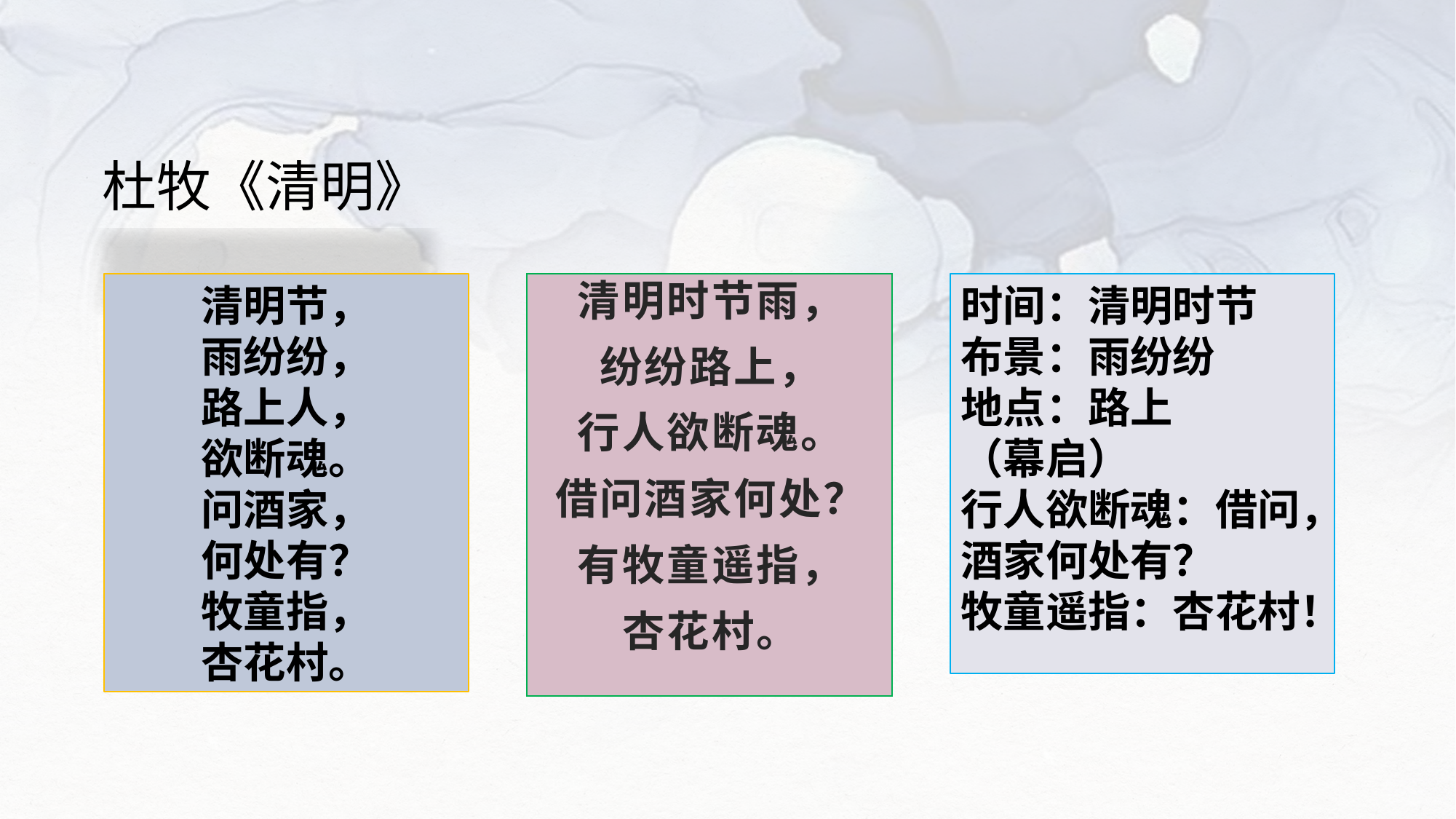

杜牧《清明》
清明节，
雨纷纷，
路上人，
欲断魂。
问酒家，
何处有？
牧童指，
杏花村。
清明时节雨，
纷纷路上，
行人欲断魂。
借问酒家何处？
有牧童遥指，
杏花村。

时间：清明时节
布景：雨纷纷
地点：路上
（幕启）
行人欲断魂：借问，酒家何处有？
牧童遥指：杏花村！